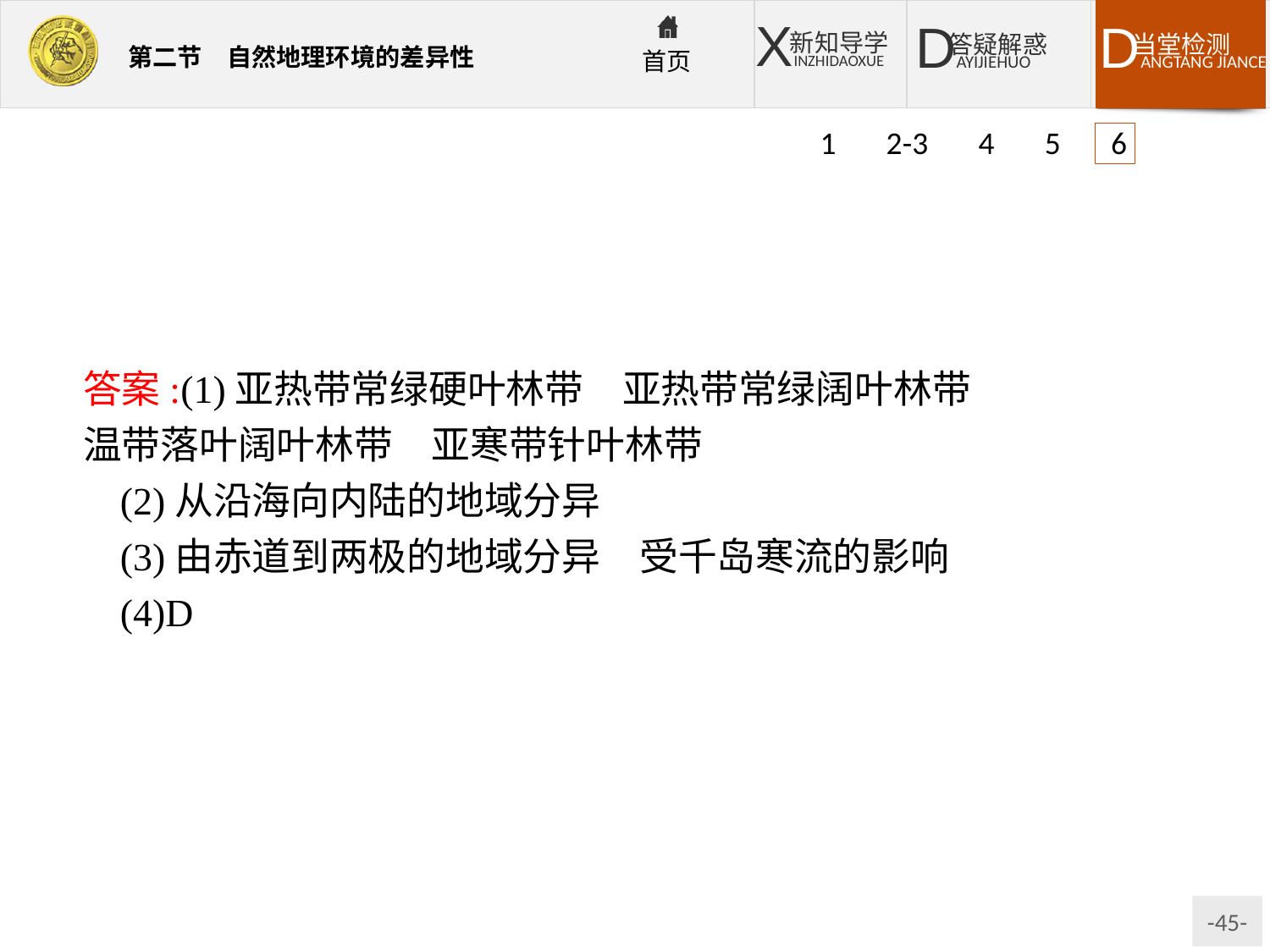

1       2-3       4       5       6

答案:(1)亚热带常绿硬叶林带　亚热带常绿阔叶林带
温带落叶阔叶林带　亚寒带针叶林带
(2)从沿海向内陆的地域分异
(3)由赤道到两极的地域分异　受千岛寒流的影响
(4)D